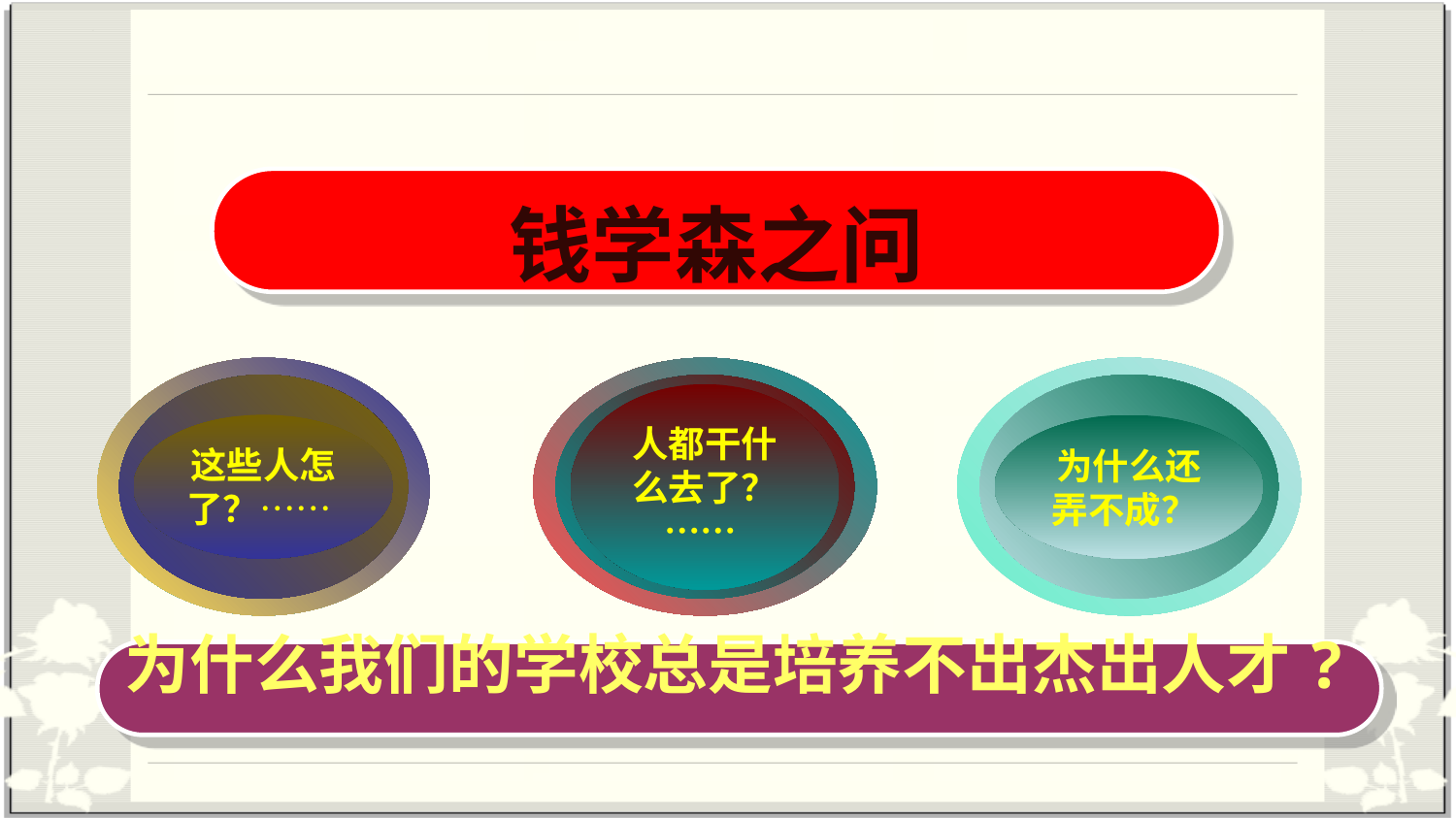

钱学森之问

这些人怎了？……

人都干什么去了？……

为什么还弄不成？

为什么我们的学校总是培养不出杰出人才?